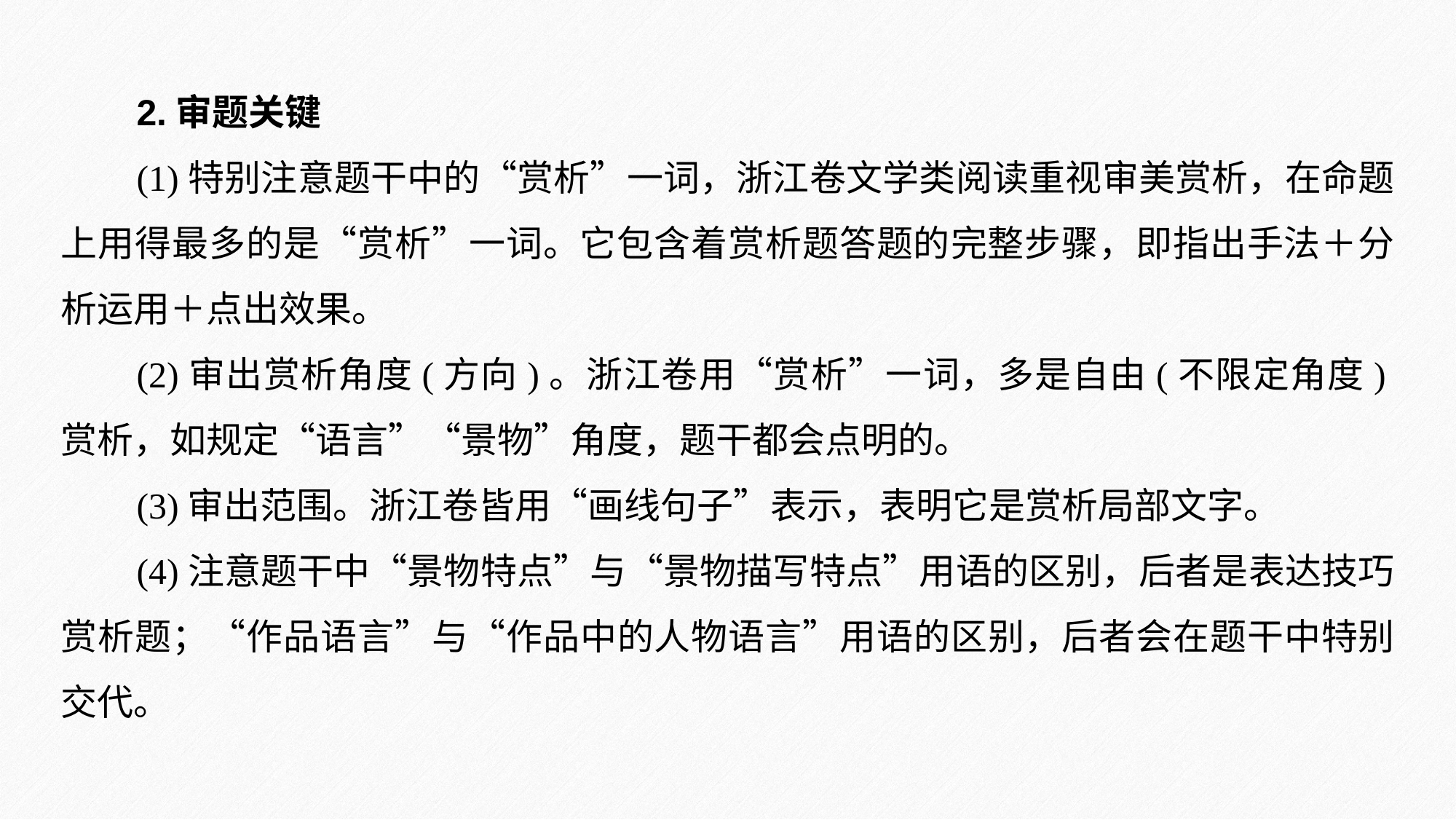

2.审题关键
(1)特别注意题干中的“赏析”一词，浙江卷文学类阅读重视审美赏析，在命题上用得最多的是“赏析”一词。它包含着赏析题答题的完整步骤，即指出手法＋分析运用＋点出效果。
(2)审出赏析角度(方向)。浙江卷用“赏析”一词，多是自由(不限定角度)赏析，如规定“语言”“景物”角度，题干都会点明的。
(3)审出范围。浙江卷皆用“画线句子”表示，表明它是赏析局部文字。
(4)注意题干中“景物特点”与“景物描写特点”用语的区别，后者是表达技巧赏析题；“作品语言”与“作品中的人物语言”用语的区别，后者会在题干中特别交代。